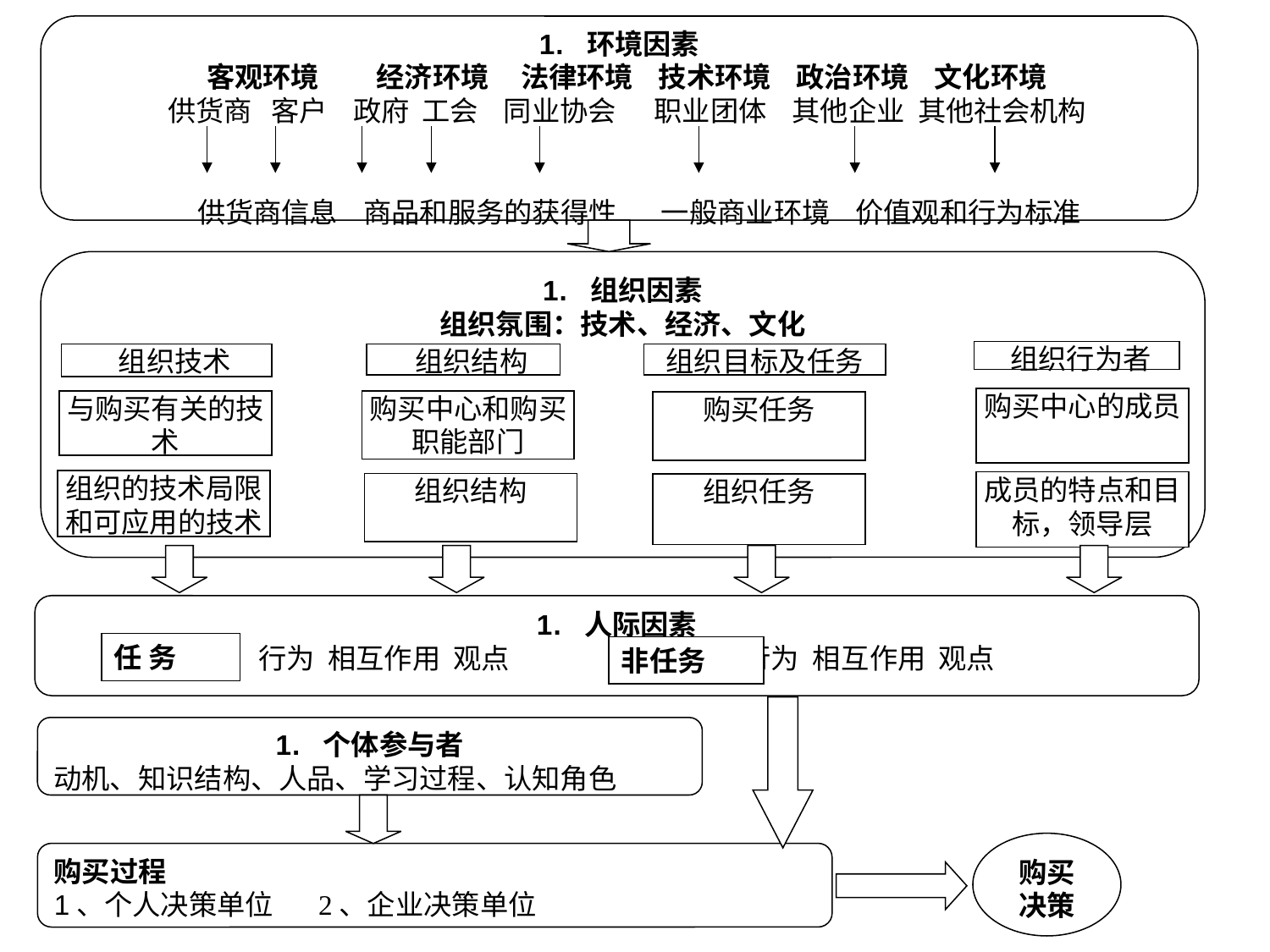

环境因素
客观环境         经济环境     法律环境    技术环境    政治环境    文化环境
供货商   客户    政府  工会    同业协会      职业团体    其他企业  其他社会机构

供货商信息    商品和服务的获得性       一般商业环境    价值观和行为标准

组织因素
组织氛围：技术、经济、文化

组织行为者
组织技术
组织结构
组织目标及任务
购买中心的成员
购买中心和购买职能部门
与购买有关的技术
购买任务
组织的技术局限和可应用的技术
成员的特点和目标，领导层
组织结构
组织任务

人际因素
              行为  相互作用  观点                                     行为  相互作用  观点
任 务
非任务

个体参与者
动机、知识结构、人品、学习过程、认知角色

购买
决策
购买过程
1、个人决策单位      2、企业决策单位